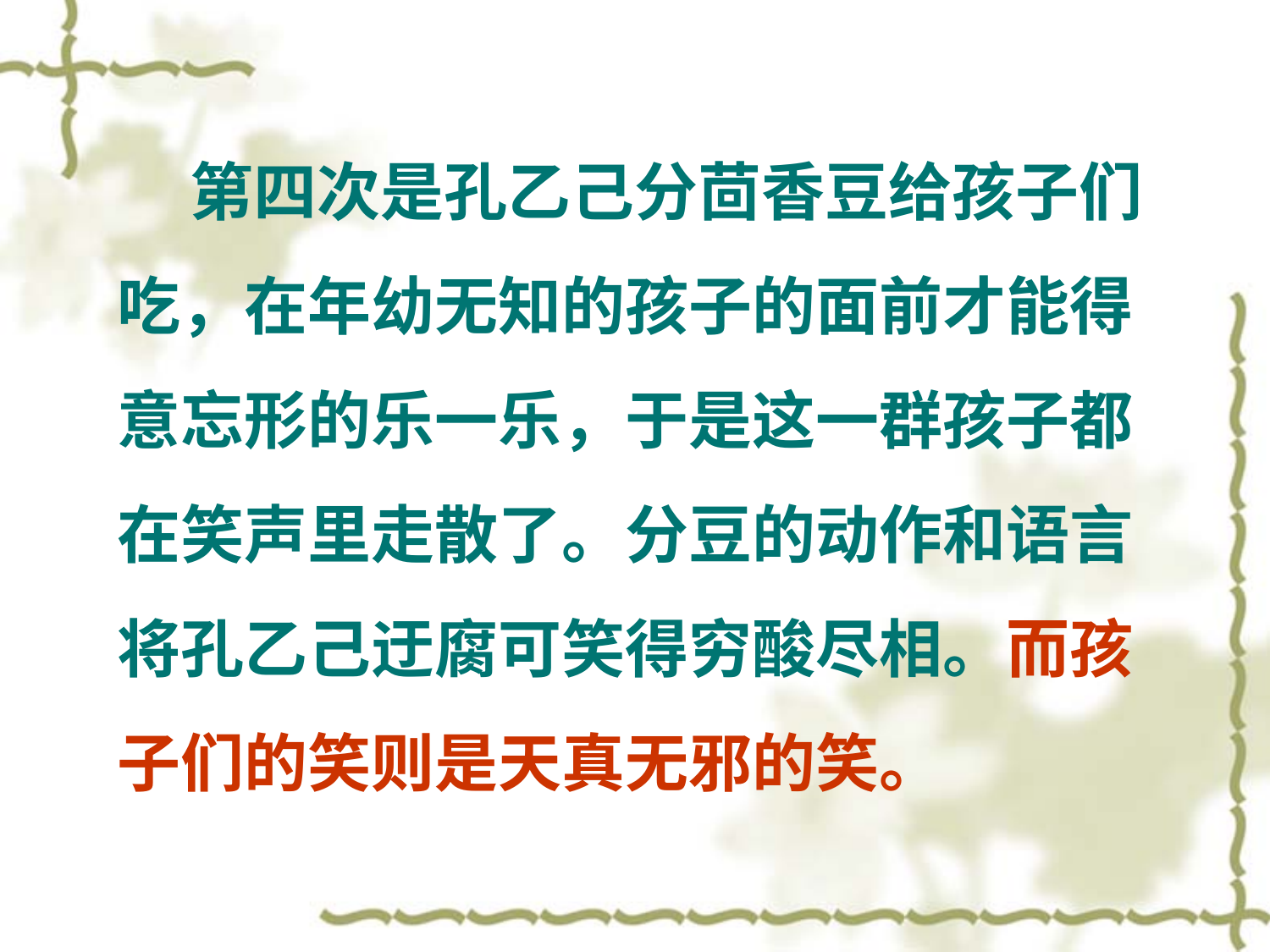

第四次是孔乙己分茴香豆给孩子们吃，在年幼无知的孩子的面前才能得意忘形的乐一乐，于是这一群孩子都在笑声里走散了。分豆的动作和语言将孔乙己迂腐可笑得穷酸尽相。而孩子们的笑则是天真无邪的笑。